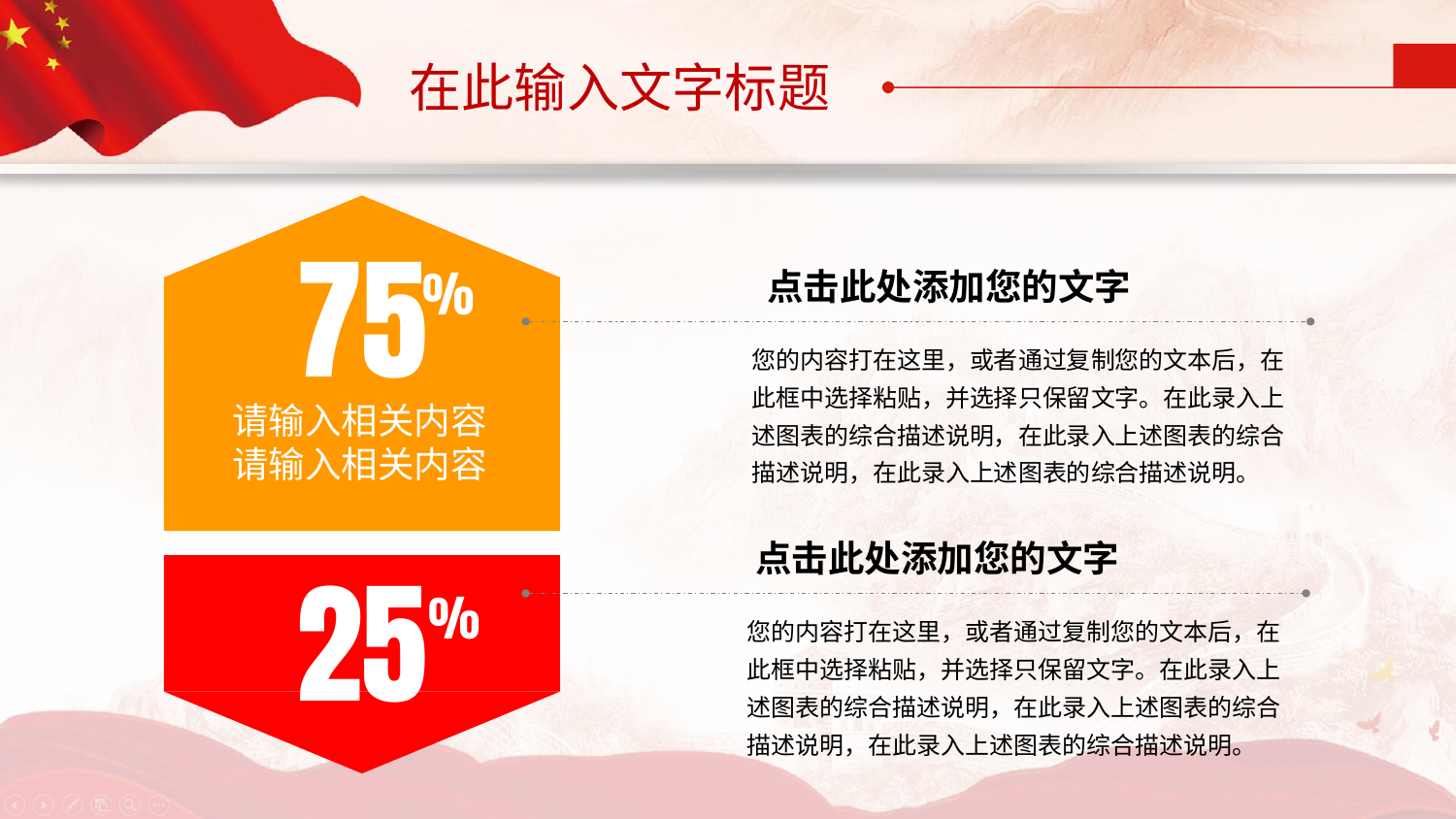

在此输入文字标题

75
点击此处添加您的文字
%
您的内容打在这里，或者通过复制您的文本后，在此框中选择粘贴，并选择只保留文字。在此录入上述图表的综合描述说明，在此录入上述图表的综合描述说明，在此录入上述图表的综合描述说明。
请输入相关内容
请输入相关内容
点击此处添加您的文字

25
%
您的内容打在这里，或者通过复制您的文本后，在此框中选择粘贴，并选择只保留文字。在此录入上述图表的综合描述说明，在此录入上述图表的综合描述说明，在此录入上述图表的综合描述说明。